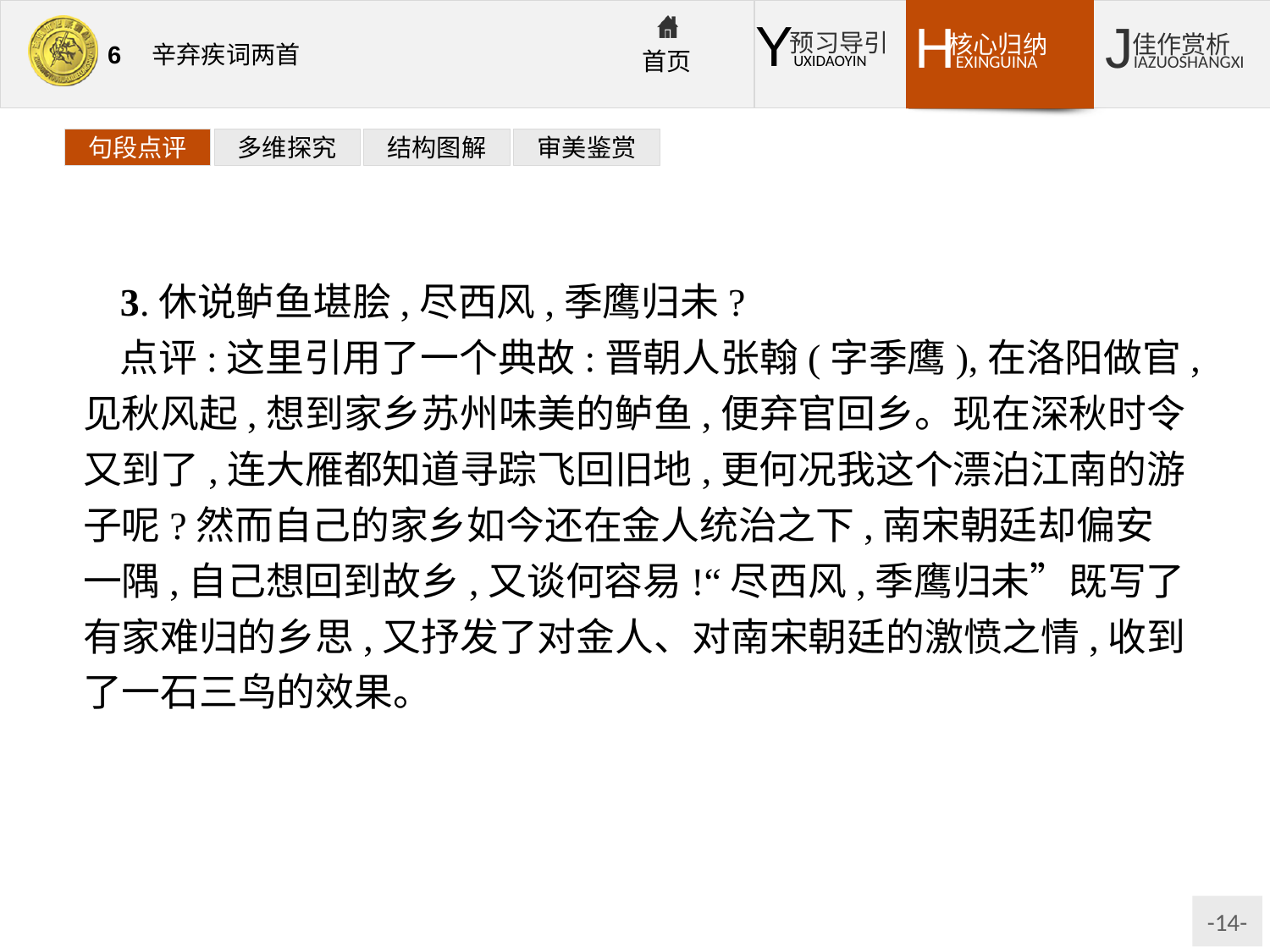

句段点评
多维探究
结构图解
审美鉴赏
3.休说鲈鱼堪脍,尽西风,季鹰归未?
点评:这里引用了一个典故:晋朝人张翰(字季鹰),在洛阳做官,见秋风起,想到家乡苏州味美的鲈鱼,便弃官回乡。现在深秋时令又到了,连大雁都知道寻踪飞回旧地,更何况我这个漂泊江南的游子呢?然而自己的家乡如今还在金人统治之下,南宋朝廷却偏安一隅,自己想回到故乡,又谈何容易!“尽西风,季鹰归未”既写了有家难归的乡思,又抒发了对金人、对南宋朝廷的激愤之情,收到了一石三鸟的效果。